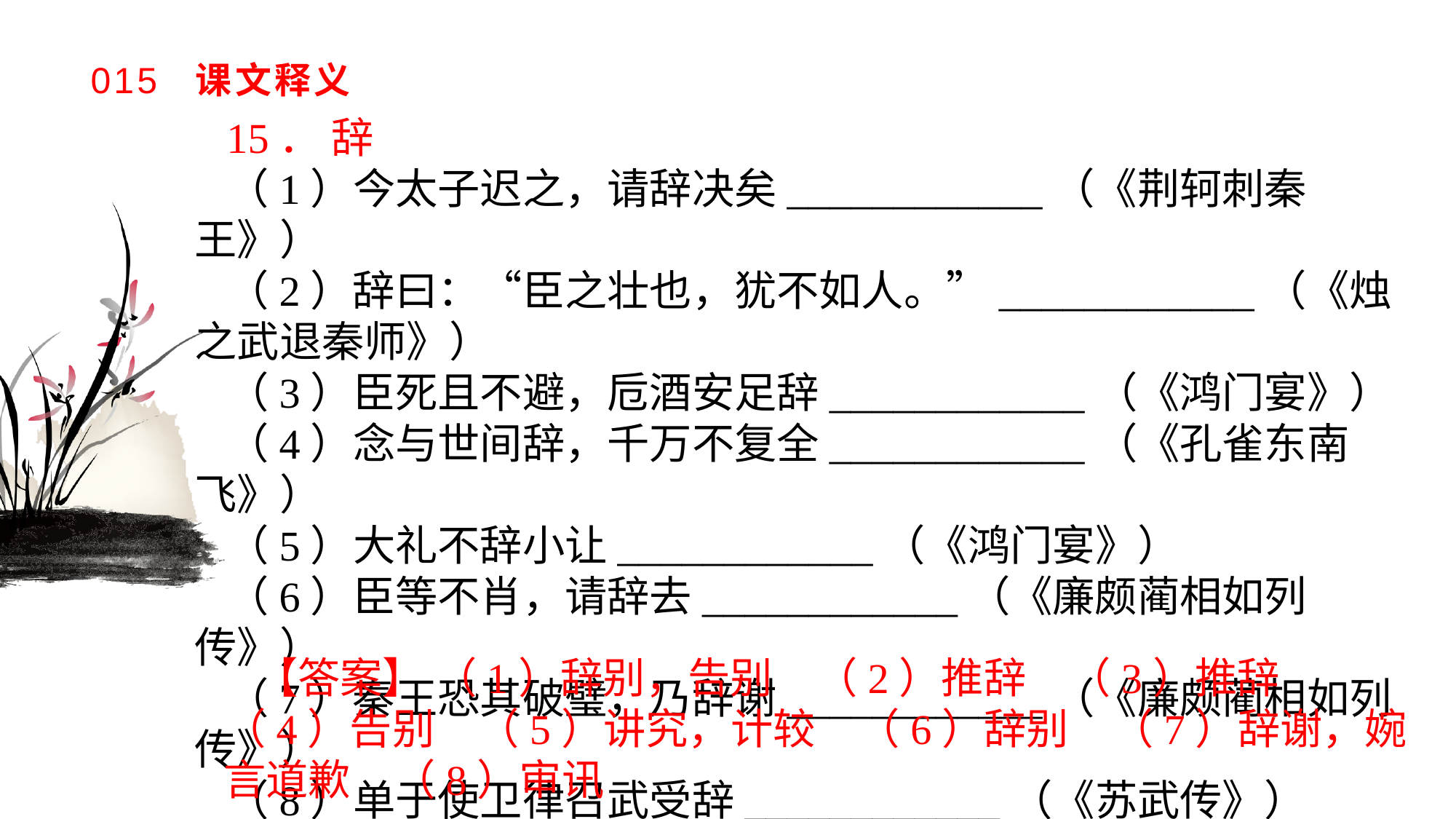

# 015  课文释义
15． 辞
（1）今太子迟之，请辞决矣____________（《荆轲刺秦王》）（2）辞曰：“臣之壮也，犹不如人。”____________（《烛之武退秦师》）（3）臣死且不避，卮酒安足辞____________（《鸿门宴》）（4）念与世间辞，千万不复全____________（《孔雀东南飞》）（5）大礼不辞小让____________（《鸿门宴》）（6）臣等不肖，请辞去____________（《廉颇蔺相如列传》）（7）秦王恐其破璧，乃辞谢____________（《廉颇蔺相如列传》）（8）单于使卫律召武受辞____________（《苏武传》）
【答案】 （1）辞别，告别　（2）推辞　（3）推辞　（4）告别　（5）讲究，计较　（6）辞别　（7）辞谢，婉言道歉　（8）审讯